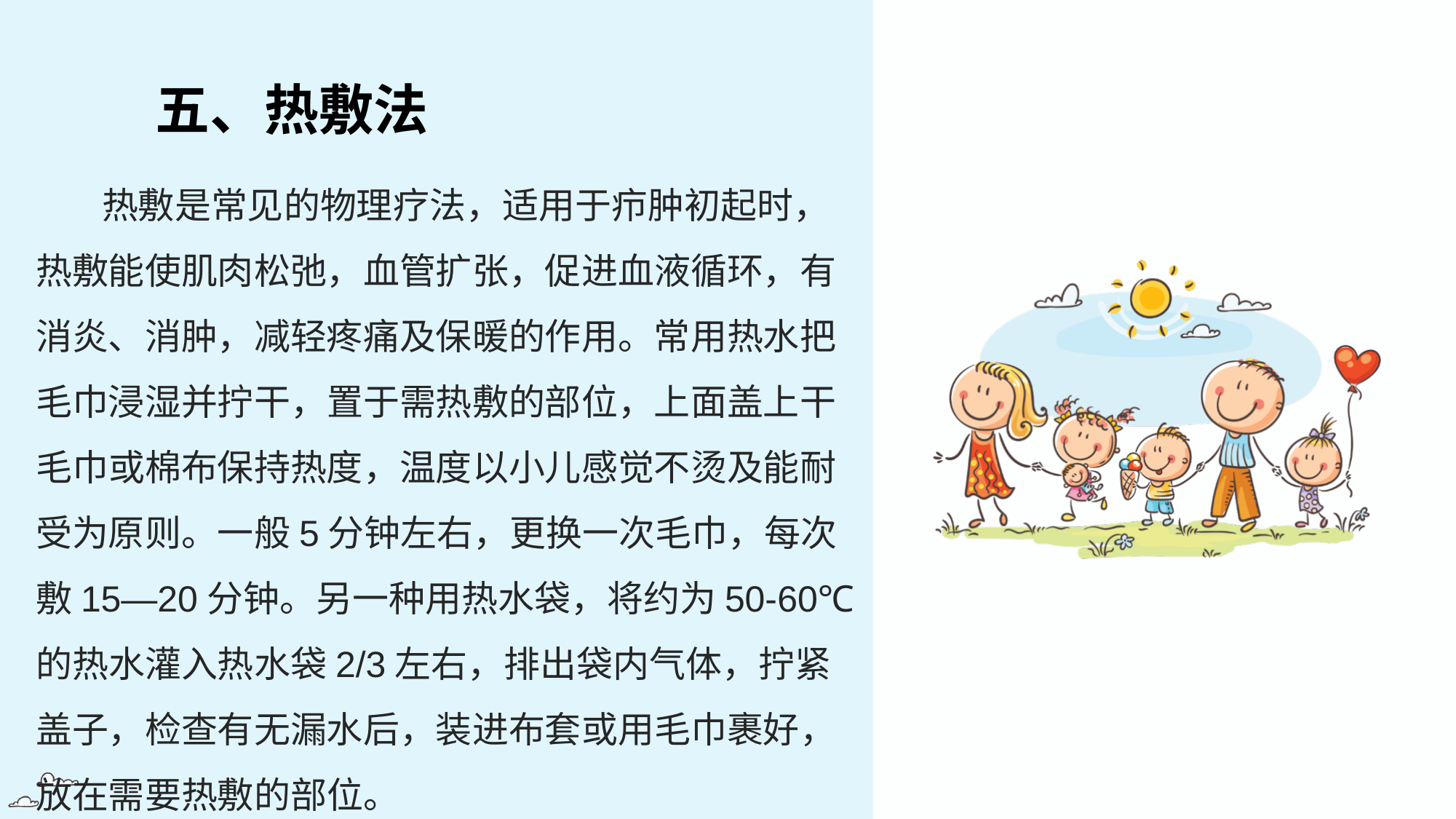

五、热敷法
       热敷是常见的物理疗法，适用于疖肿初起时，热敷能使肌肉松弛，血管扩张，促进血液循环，有消炎、消肿，减轻疼痛及保暖的作用。常用热水把毛巾浸湿并拧干，置于需热敷的部位，上面盖上干毛巾或棉布保持热度，温度以小儿感觉不烫及能耐受为原则。一般5分钟左右，更换一次毛巾，每次敷15—20分钟。另一种用热水袋，将约为50-60℃的热水灌入热水袋2/3左右，排出袋内气体，拧紧盖子，检查有无漏水后，装进布套或用毛巾裹好，放在需要热敷的部位。